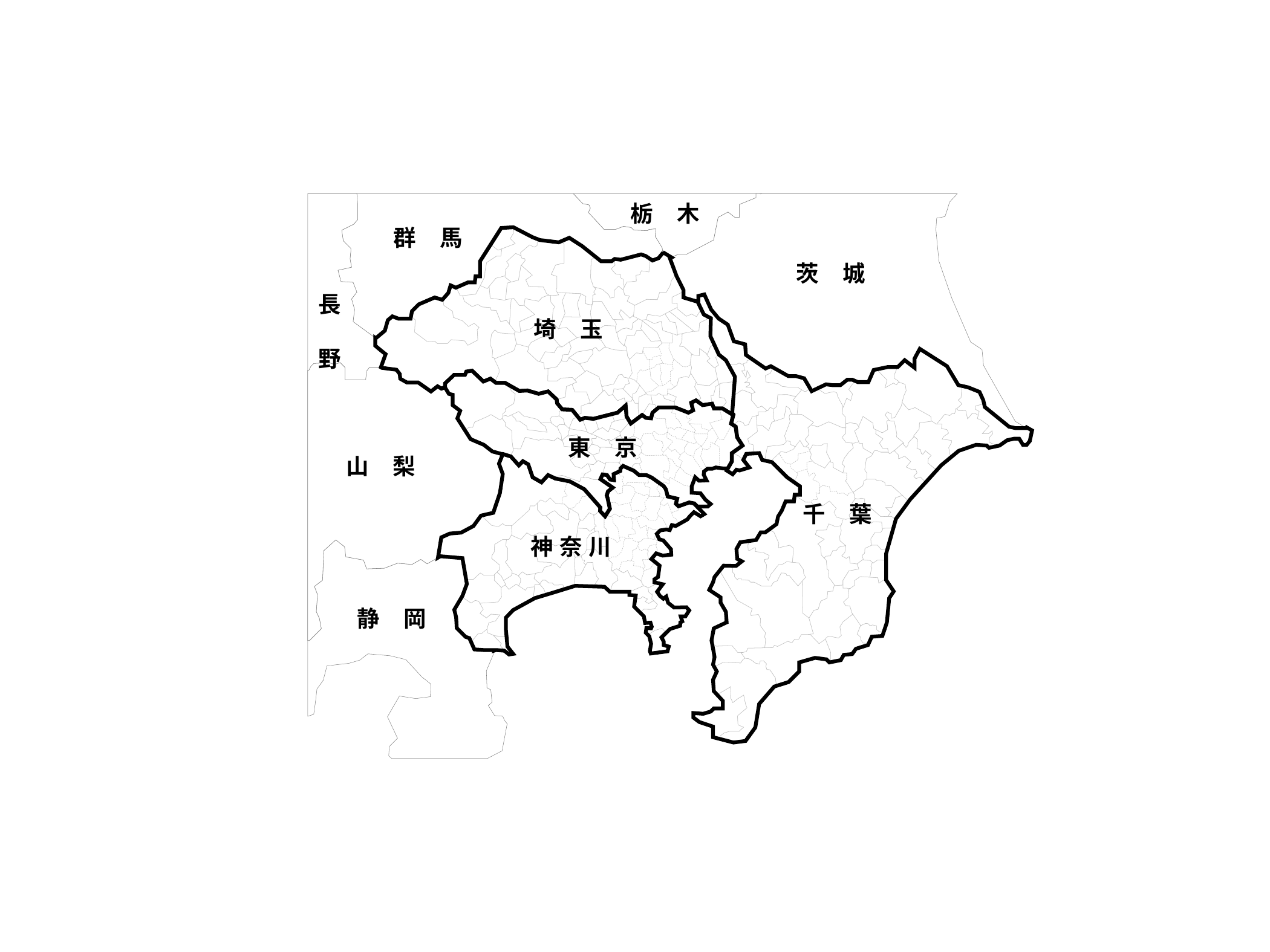

栃　木
群　馬
茨　城
長　野
山　梨
静　岡

埼　玉

千　葉

東　京

神 奈 川